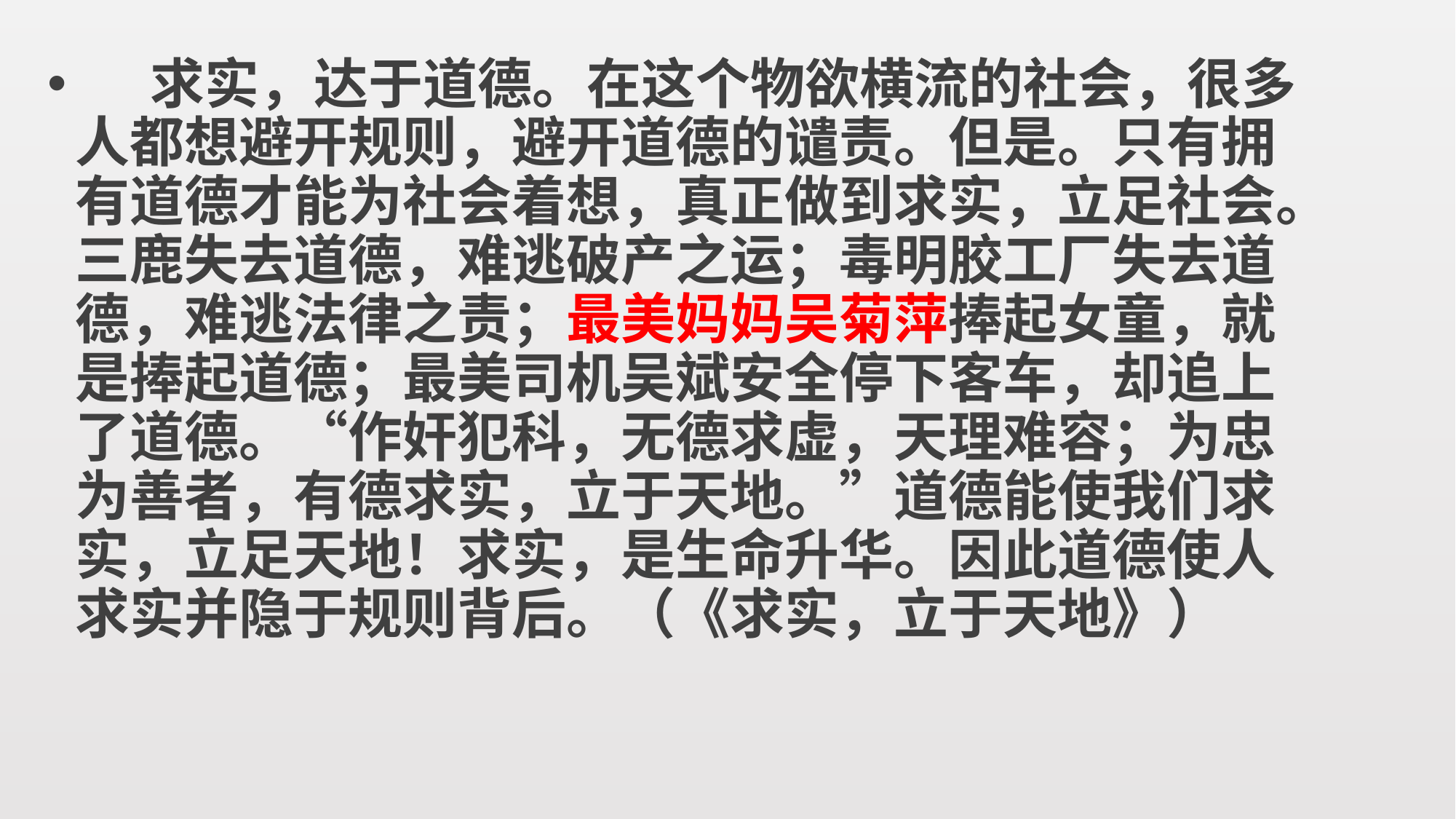

求实，达于道德。在这个物欲横流的社会，很多人都想避开规则，避开道德的谴责。但是。只有拥有道德才能为社会着想，真正做到求实，立足社会。三鹿失去道德，难逃破产之运；毒明胶工厂失去道德，难逃法律之责；最美妈妈吴菊萍捧起女童，就是捧起道德；最美司机吴斌安全停下客车，却追上了道德。“作奸犯科，无德求虚，天理难容；为忠为善者，有德求实，立于天地。”道德能使我们求实，立足天地！求实，是生命升华。因此道德使人求实并隐于规则背后。（《求实，立于天地》）